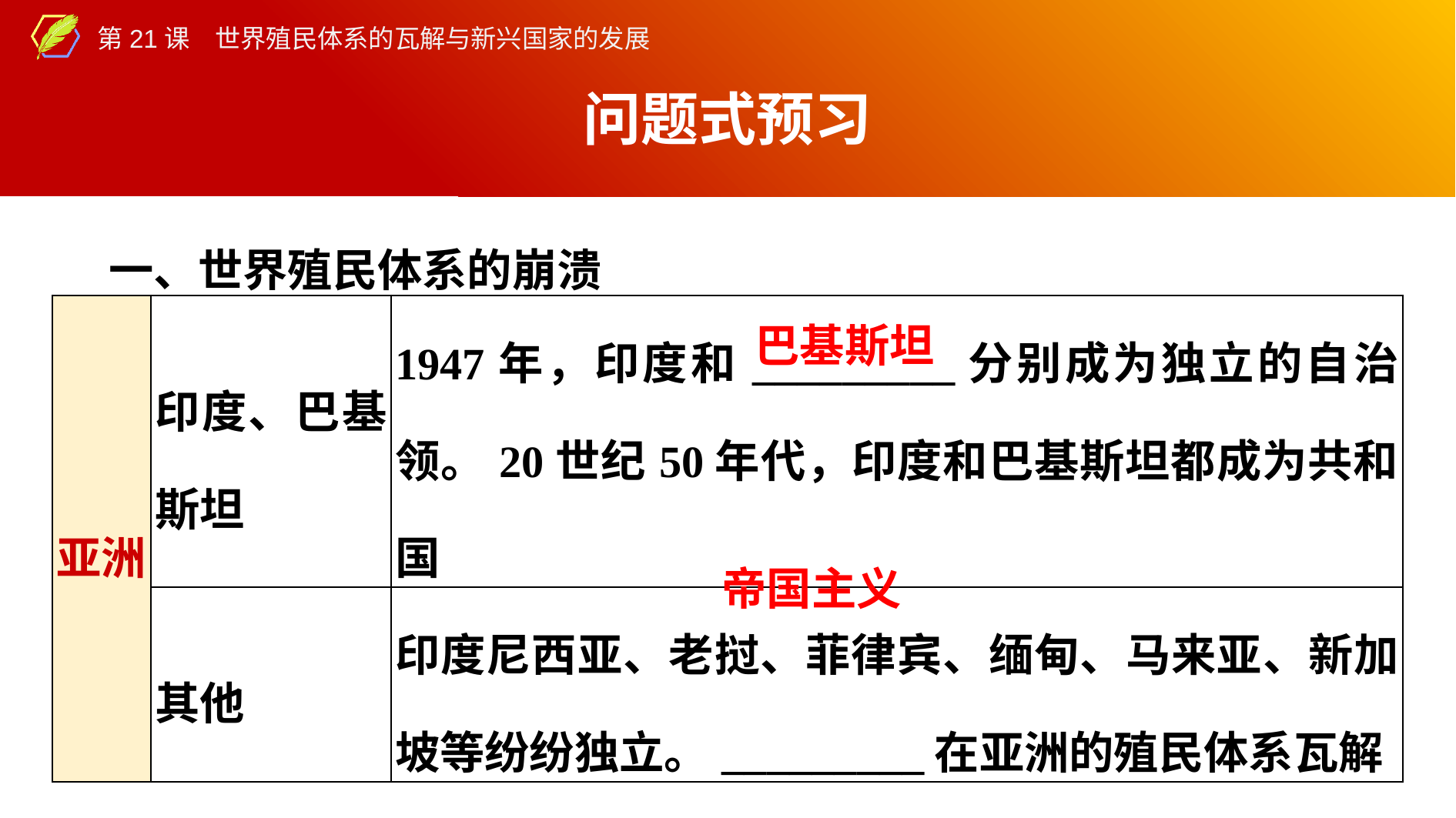

问题式预习
　一、世界殖民体系的崩溃
| 亚洲 | 印度、巴基斯坦 | 1947年，印度和\_\_\_\_\_\_\_\_\_分别成为独立的自治领。20世纪50年代，印度和巴基斯坦都成为共和国 |
| --- | --- | --- |
|  | 其他 | 印度尼西亚、老挝、菲律宾、缅甸、马来亚、新加坡等纷纷独立。\_\_\_\_\_\_\_\_\_在亚洲的殖民体系瓦解 |
巴基斯坦
帝国主义